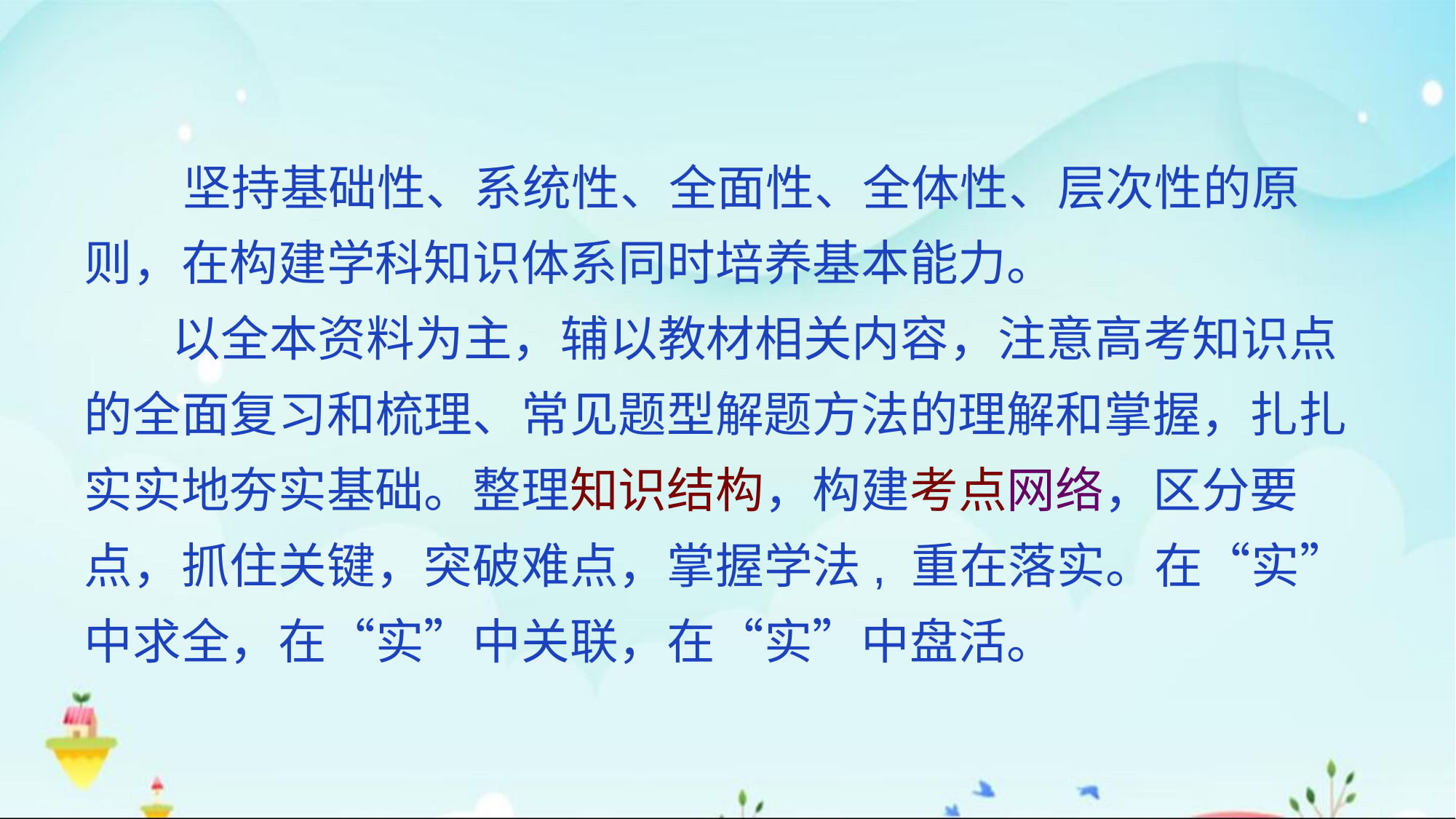

坚持基础性、系统性、全面性、全体性、层次性的原则，在构建学科知识体系同时培养基本能力。
       以全本资料为主，辅以教材相关内容，注意高考知识点的全面复习和梳理、常见题型解题方法的理解和掌握，扎扎实实地夯实基础。整理知识结构，构建考点网络，区分要点，抓住关键，突破难点，掌握学法, 重在落实。在“实”中求全，在“实”中关联，在“实”中盘活。